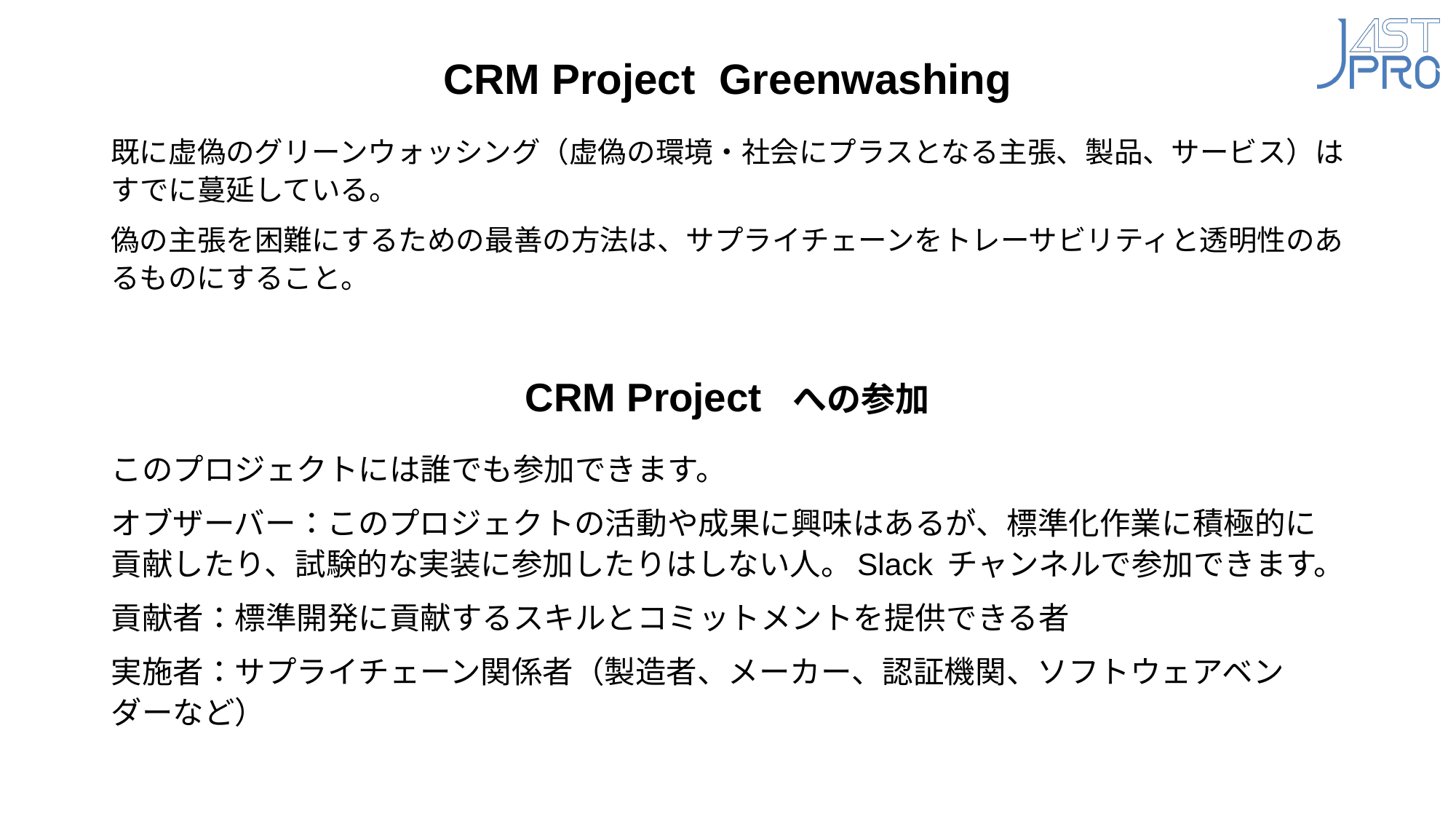

# CRM Project  Greenwashing
既に虚偽のグリーンウォッシング（虚偽の環境・社会にプラスとなる主張、製品、サービス）はすでに蔓延している。
偽の主張を困難にするための最善の方法は、サプライチェーンをトレーサビリティと透明性のあるものにすること。
CRM Project  への参加
このプロジェクトには誰でも参加できます。
オブザーバー：このプロジェクトの活動や成果に興味はあるが、標準化作業に積極的に貢献したり、試験的な実装に参加したりはしない人。Slack チャンネルで参加できます。
貢献者：標準開発に貢献するスキルとコミットメントを提供できる者
実施者：サプライチェーン関係者（製造者、メーカー、認証機関、ソフトウェアベンダーなど）